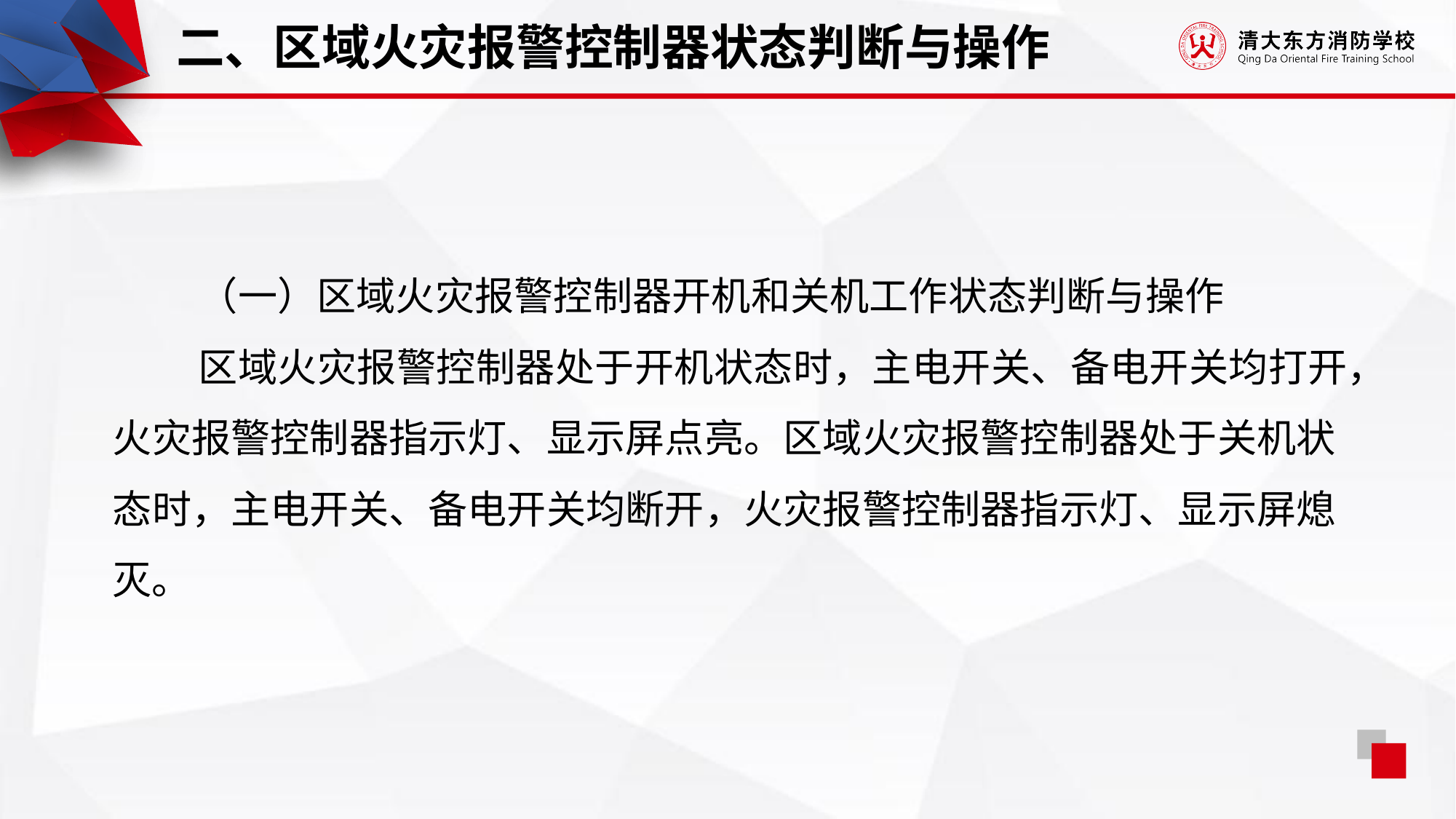

二、区域火灾报警控制器状态判断与操作

（一）区域火灾报警控制器开机和关机工作状态判断与操作
区域火灾报警控制器处于开机状态时，主电开关、备电开关均打开，火灾报警控制器指示灯、显示屏点亮。区域火灾报警控制器处于关机状态时，主电开关、备电开关均断开，火灾报警控制器指示灯、显示屏熄灭。